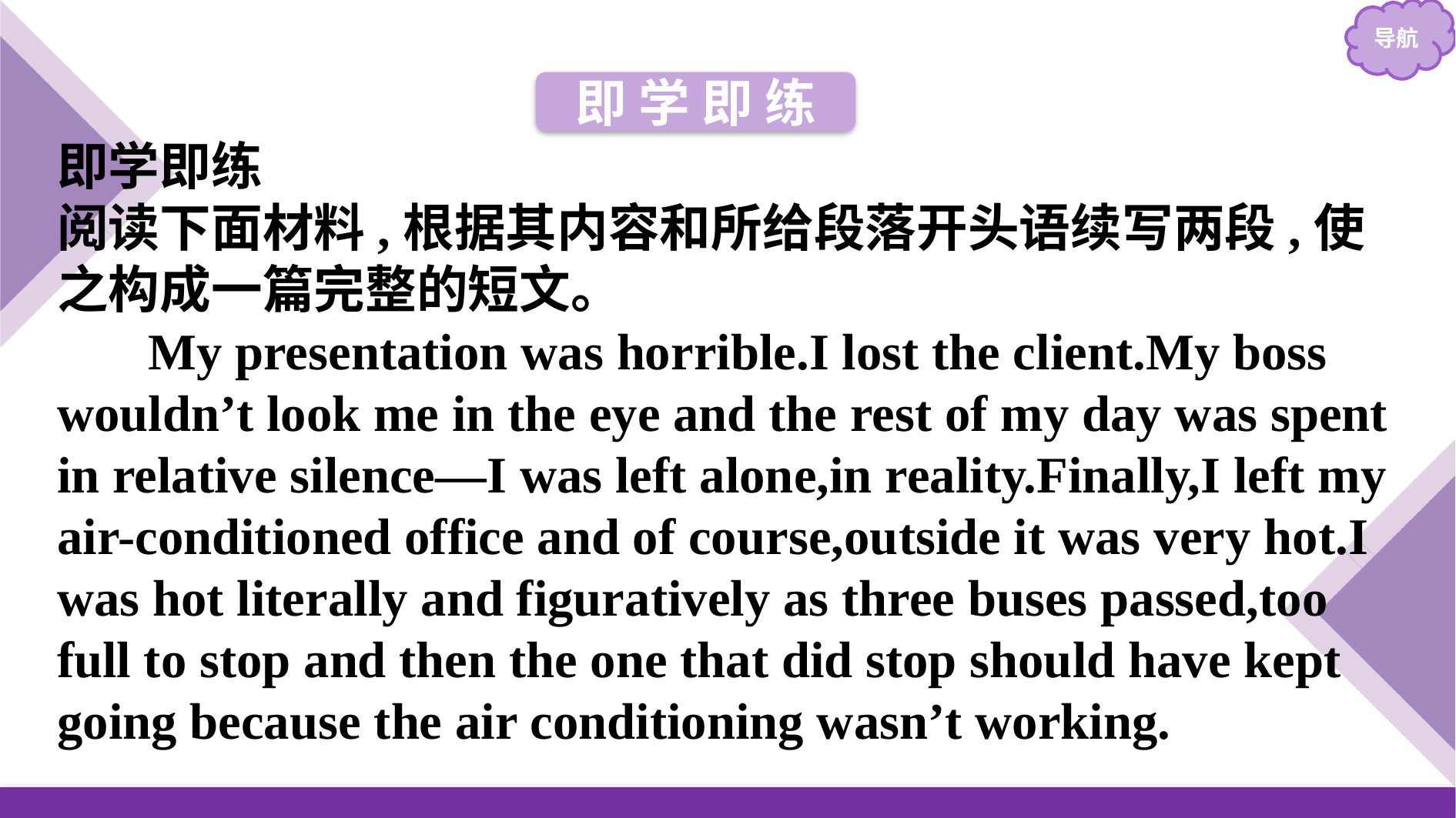

即 学 即 练
即学即练
阅读下面材料,根据其内容和所给段落开头语续写两段,使之构成一篇完整的短文。
My presentation was horrible.I lost the client.My boss wouldn’t look me in the eye and the rest of my day was spent in relative silence—I was left alone,in reality.Finally,I left my air-conditioned office and of course,outside it was very hot.I was hot literally and figuratively as three buses passed,too full to stop and then the one that did stop should have kept going because the air conditioning wasn’t working.